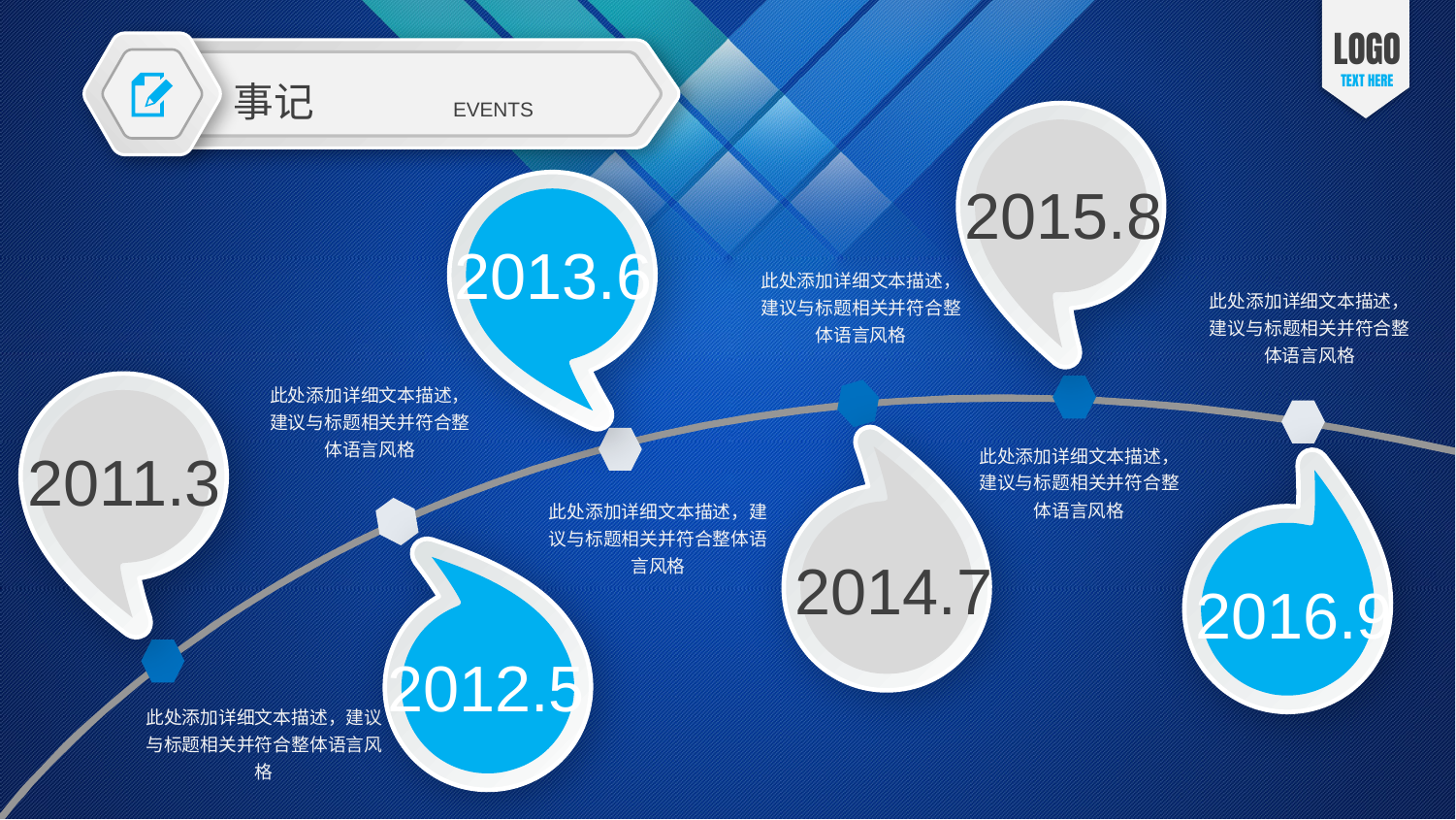

LOGO
TEXT HERE

事记

 EVENTS

2015.8
2013.6
此处添加详细文本描述，建议与标题相关并符合整体语言风格
此处添加详细文本描述，建议与标题相关并符合整体语言风格

此处添加详细文本描述，建议与标题相关并符合整体语言风格

2011.3
此处添加详细文本描述，建议与标题相关并符合整体语言风格

此处添加详细文本描述，建议与标题相关并符合整体语言风格

2014.7
2016.9

2012.5
此处添加详细文本描述，建议与标题相关并符合整体语言风格